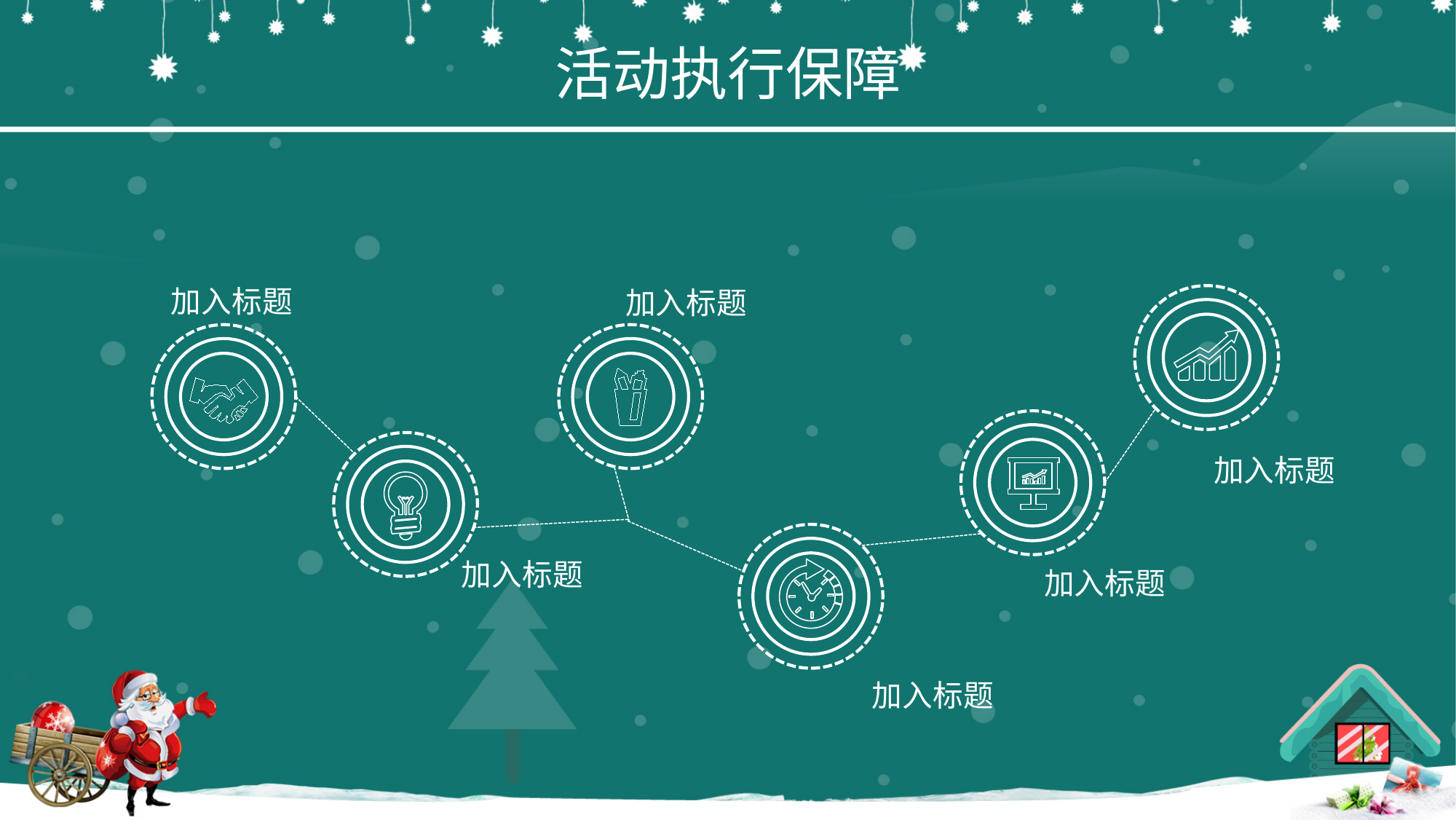

活动执行保障

加入标题
加入标题

加入标题

加入标题
加入标题
加入标题